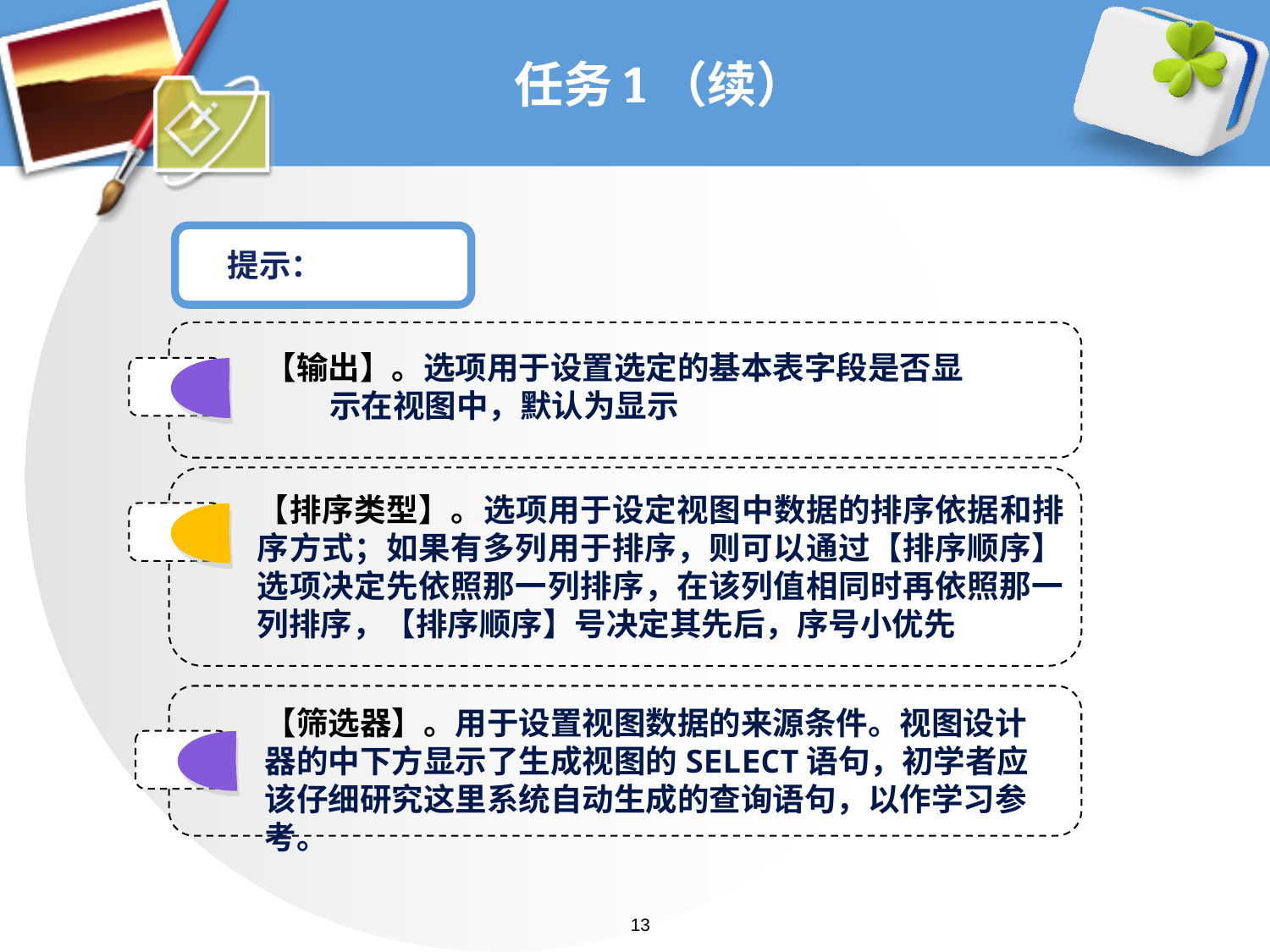

# 任务1（续）

提示：

【输出】。选项用于设置选定的基本表字段是否显
        示在视图中，默认为显示

【排序类型】。选项用于设定视图中数据的排序依据和排序方式；如果有多列用于排序，则可以通过【排序顺序】选项决定先依照那一列排序，在该列值相同时再依照那一列排序，【排序顺序】号决定其先后，序号小优先

【筛选器】。用于设置视图数据的来源条件。视图设计器的中下方显示了生成视图的SELECT语句，初学者应该仔细研究这里系统自动生成的查询语句，以作学习参考。

13